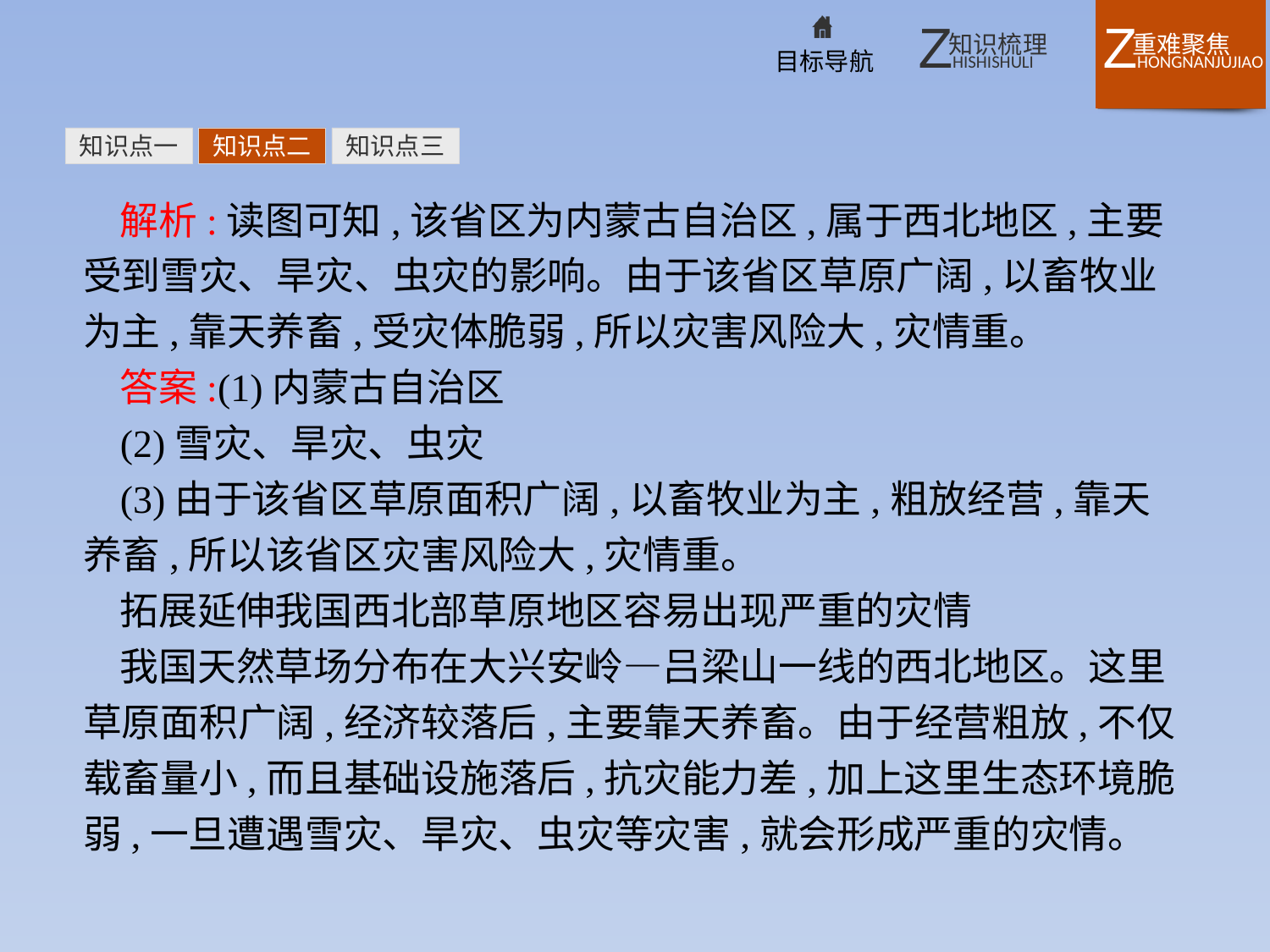

知识点一
知识点二
知识点三
解析:读图可知,该省区为内蒙古自治区,属于西北地区,主要受到雪灾、旱灾、虫灾的影响。由于该省区草原广阔,以畜牧业为主,靠天养畜,受灾体脆弱,所以灾害风险大,灾情重。
答案:(1)内蒙古自治区
(2)雪灾、旱灾、虫灾
(3)由于该省区草原面积广阔,以畜牧业为主,粗放经营,靠天养畜,所以该省区灾害风险大,灾情重。
拓展延伸我国西北部草原地区容易出现严重的灾情
我国天然草场分布在大兴安岭—吕梁山一线的西北地区。这里草原面积广阔,经济较落后,主要靠天养畜。由于经营粗放,不仅载畜量小,而且基础设施落后,抗灾能力差,加上这里生态环境脆弱,一旦遭遇雪灾、旱灾、虫灾等灾害,就会形成严重的灾情。